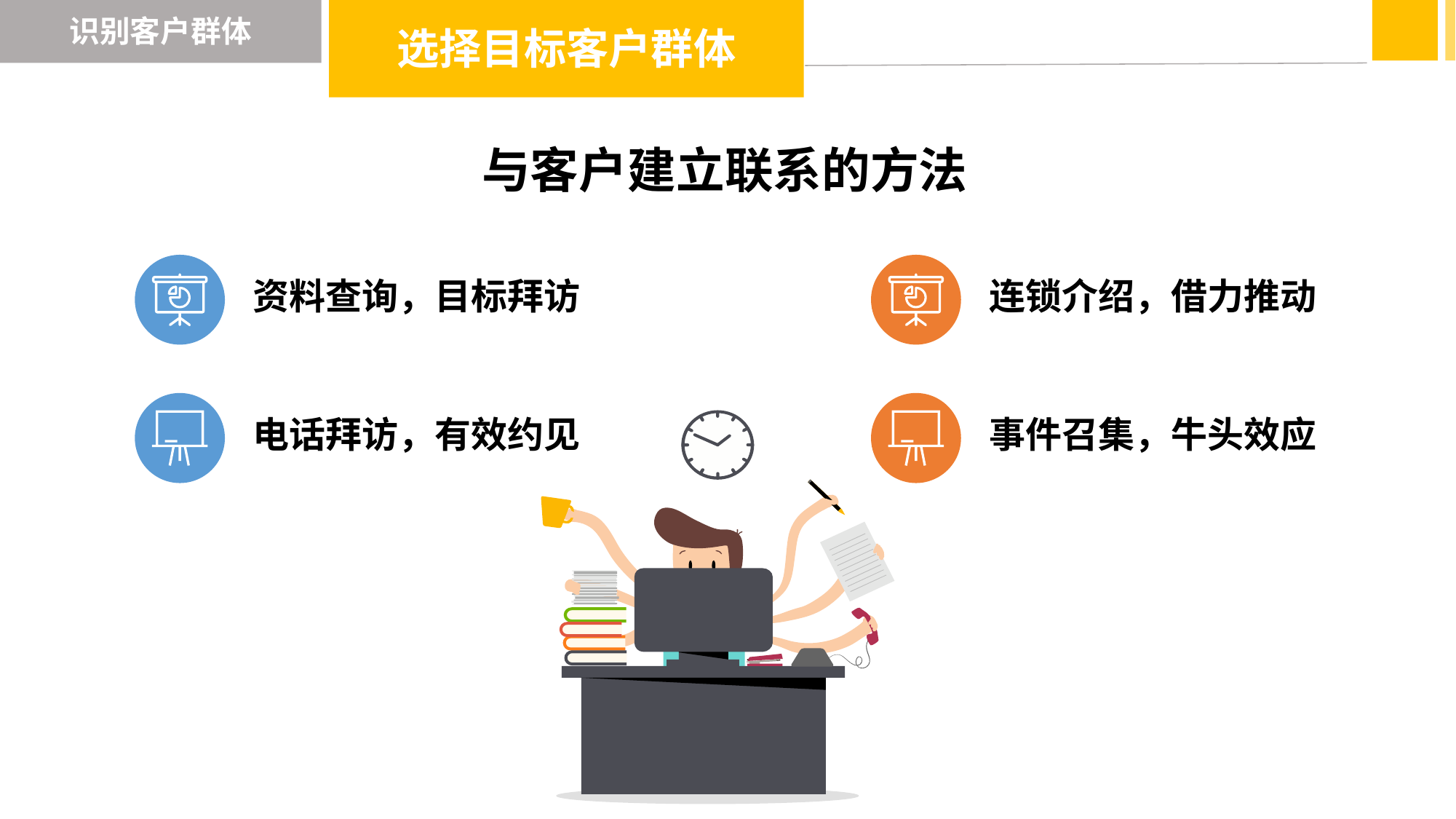

识别客户群体
选择目标客户群体
与客户建立联系的方法

资料查询，目标拜访
连锁介绍，借力推动

电话拜访，有效约见
事件召集，牛头效应